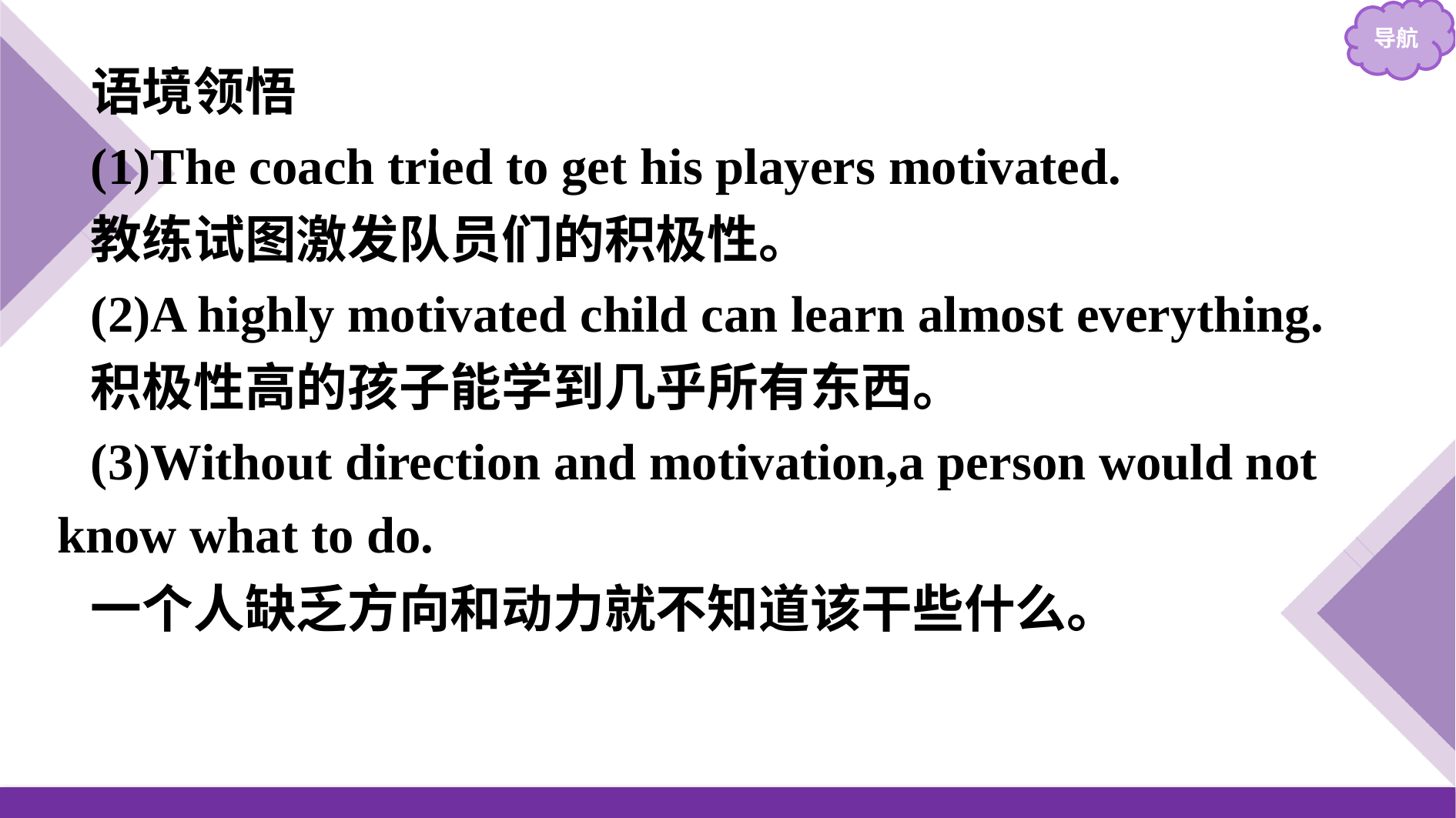

语境领悟
(1)The coach tried to get his players motivated.
教练试图激发队员们的积极性。
(2)A highly motivated child can learn almost everything.
积极性高的孩子能学到几乎所有东西。
(3)Without direction and motivation,a person would not know what to do.
一个人缺乏方向和动力就不知道该干些什么。